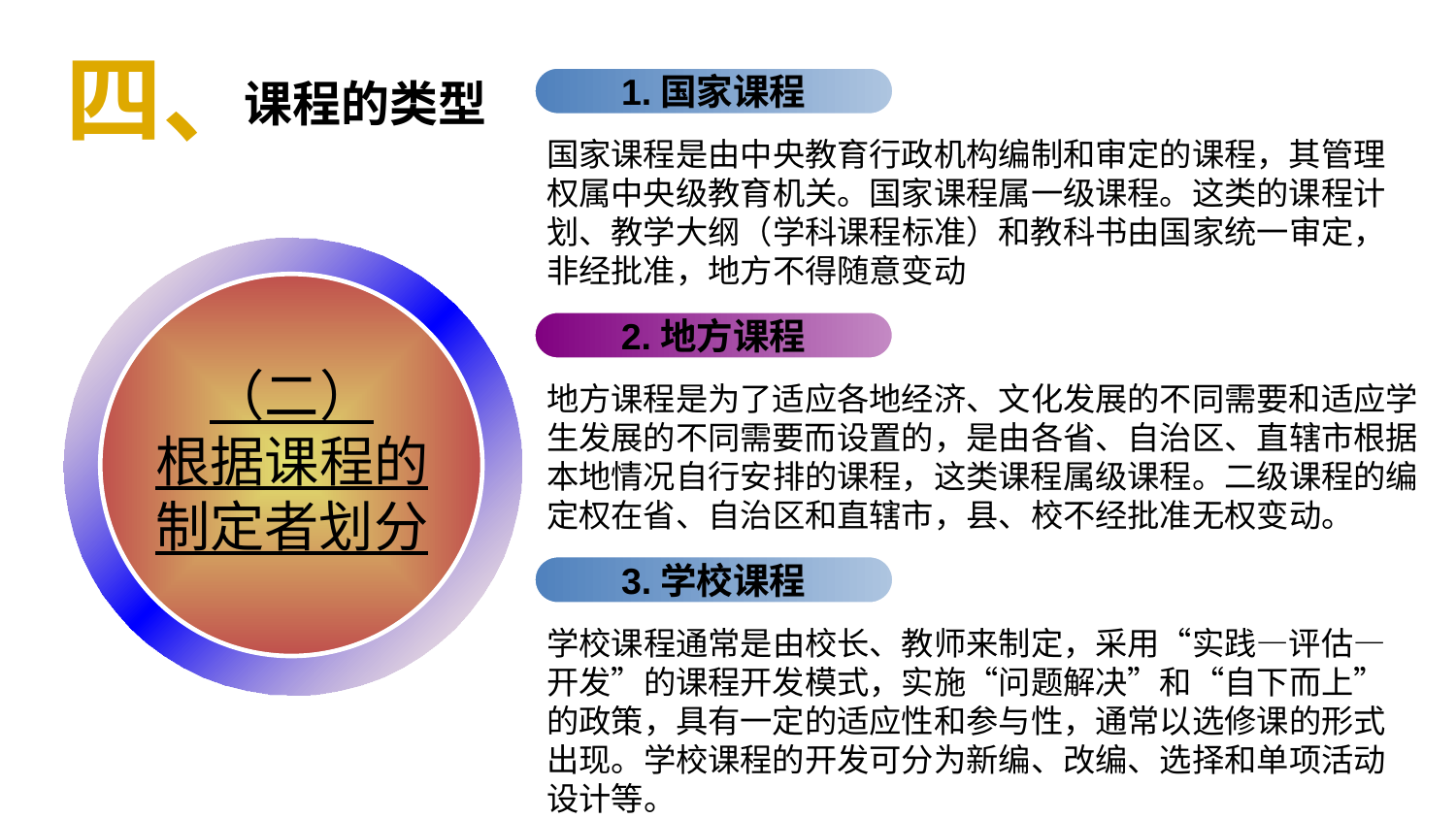

四、
课程的类型
1.国家课程
国家课程是由中央教育行政机构编制和审定的课程，其管理权属中央级教育机关。国家课程属一级课程。这类的课程计划、教学大纲（学科课程标准）和教科书由国家统一审定，非经批准，地方不得随意变动

（二）
根据课程的
制定者划分
2.地方课程
地方课程是为了适应各地经济、文化发展的不同需要和适应学生发展的不同需要而设置的，是由各省、自治区、直辖市根据本地情况自行安排的课程，这类课程属级课程。二级课程的编定权在省、自治区和直辖市，县、校不经批准无权变动。
3.学校课程
学校课程通常是由校长、教师来制定，采用“实践—评估—开发”的课程开发模式，实施“问题解决”和“自下而上”的政策，具有一定的适应性和参与性，通常以选修课的形式出现。学校课程的开发可分为新编、改编、选择和单项活动设计等。